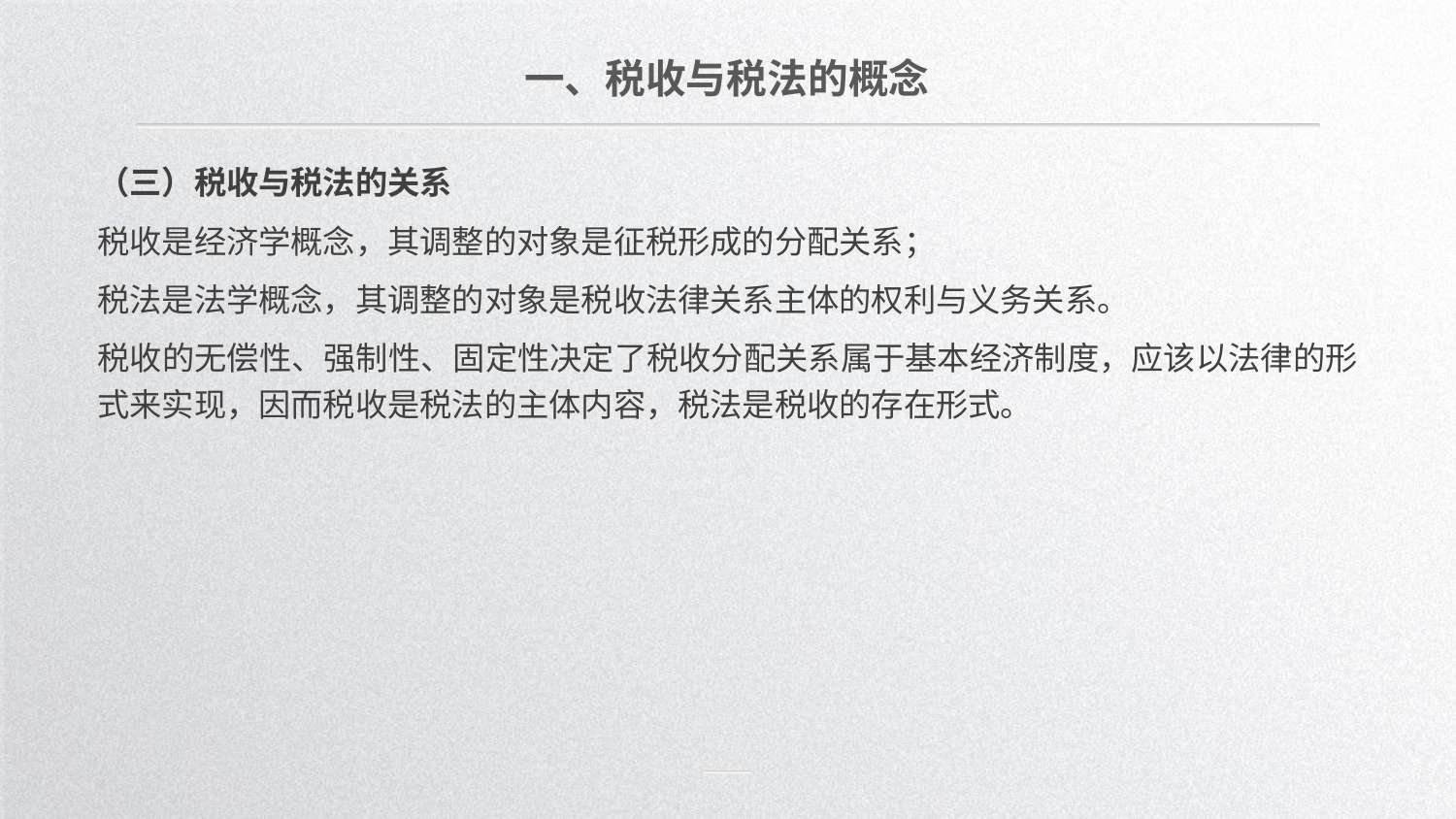

一、税收与税法的概念
（三）税收与税法的关系
税收是经济学概念，其调整的对象是征税形成的分配关系；
税法是法学概念，其调整的对象是税收法律关系主体的权利与义务关系。
税收的无偿性、强制性、固定性决定了税收分配关系属于基本经济制度，应该以法律的形式来实现，因而税收是税法的主体内容，税法是税收的存在形式。